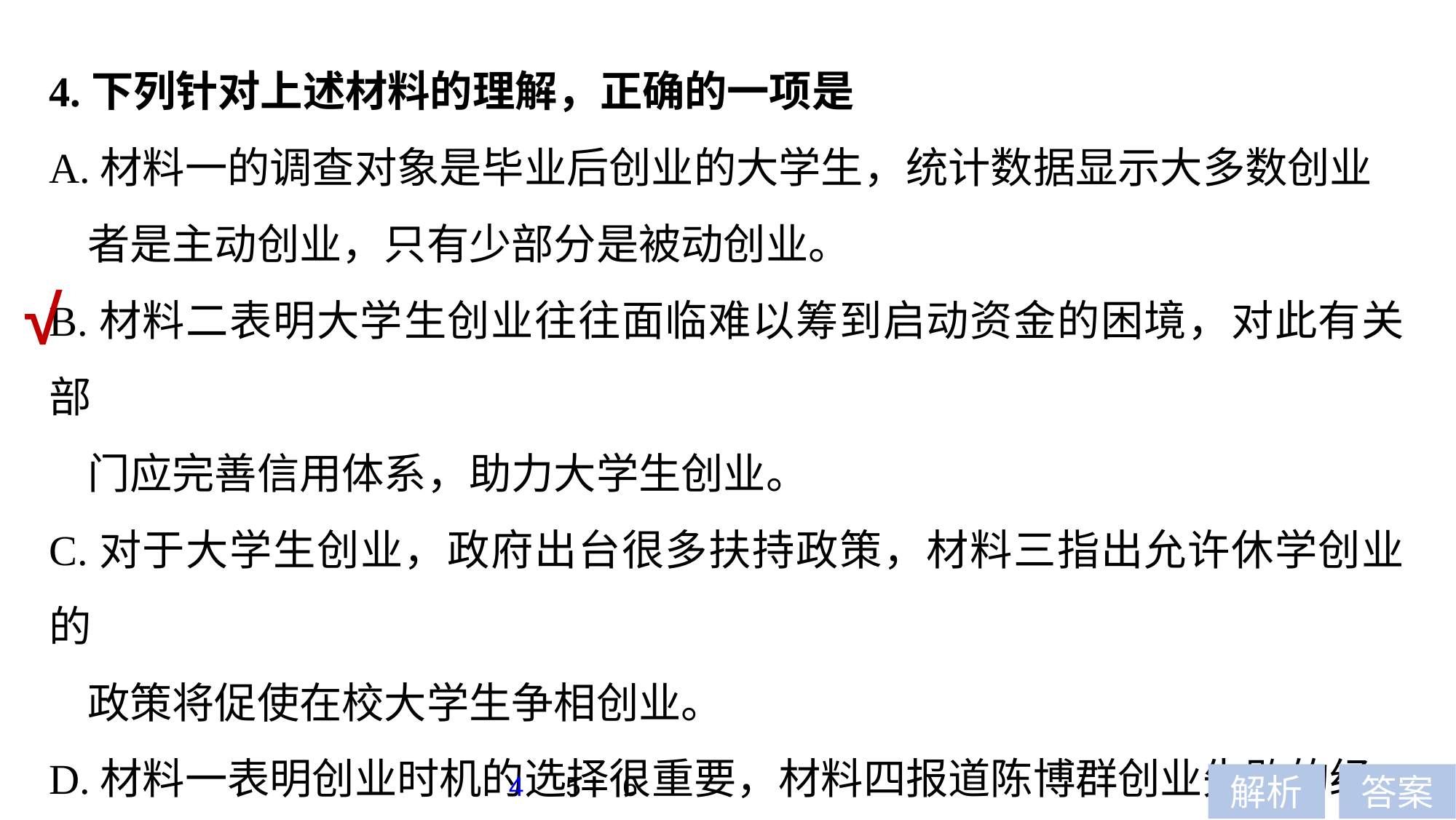

4.下列针对上述材料的理解，正确的一项是
A.材料一的调查对象是毕业后创业的大学生，统计数据显示大多数创业
   者是主动创业，只有少部分是被动创业。
B.材料二表明大学生创业往往面临难以筹到启动资金的困境，对此有关部
   门应完善信用体系，助力大学生创业。
C.对于大学生创业，政府出台很多扶持政策，材料三指出允许休学创业的
   政策将促使在校大学生争相创业。
D.材料一表明创业时机的选择很重要，材料四报道陈博群创业失败的经
    历意在提醒大学生创业需谨慎选择时机。
√
4
5
6
解析
答案